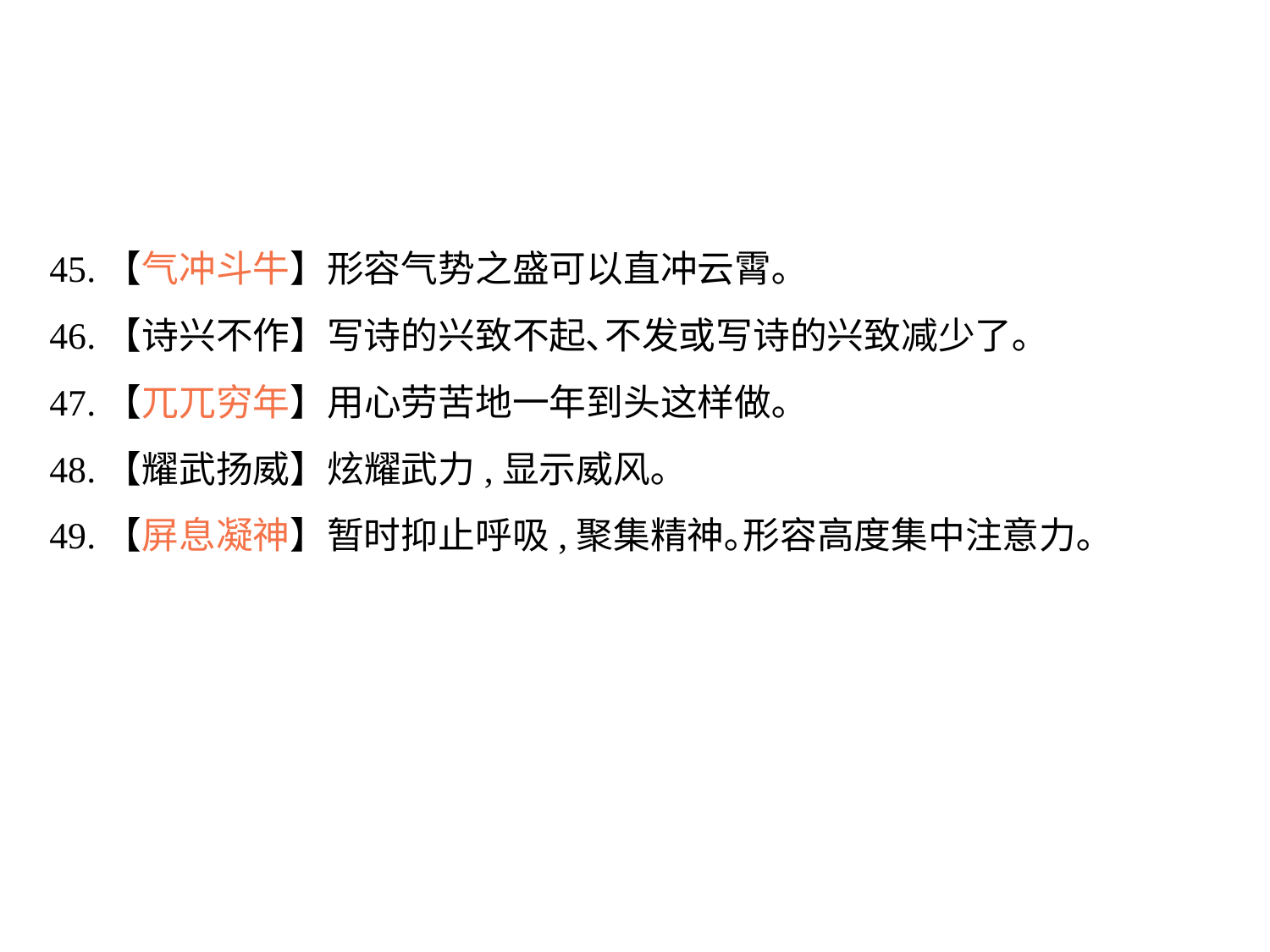

45.【气冲斗牛】形容气势之盛可以直冲云霄｡
46.【诗兴不作】写诗的兴致不起､不发或写诗的兴致减少了｡
47.【兀兀穷年】用心劳苦地一年到头这样做｡
48.【耀武扬威】炫耀武力,显示威风｡
49.【屏息凝神】暂时抑止呼吸,聚集精神｡形容高度集中注意力｡